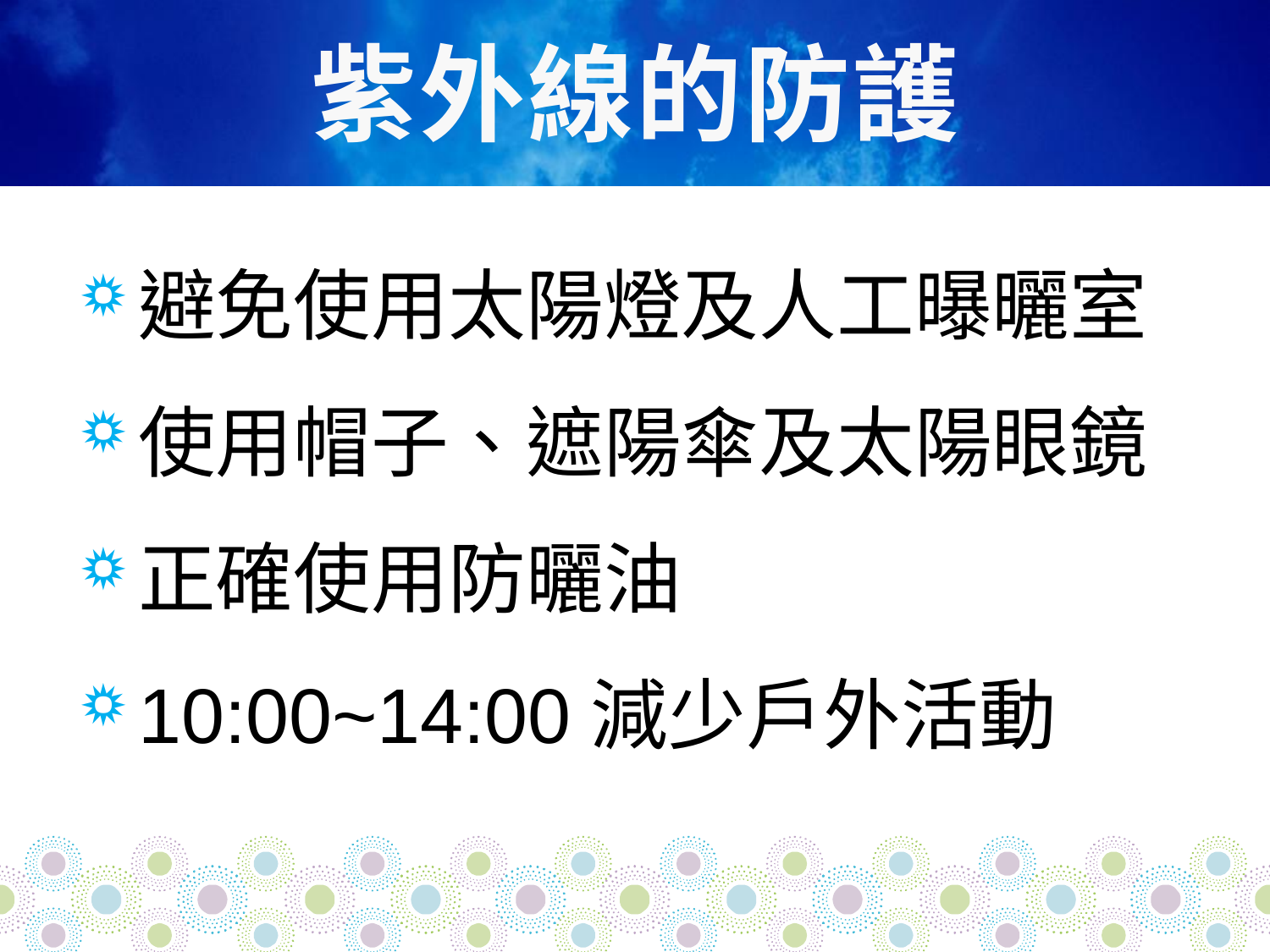

# 紫外線的防護
避免使用太陽燈及人工曝曬室
使用帽子、遮陽傘及太陽眼鏡
正確使用防曬油
10:00~14:00減少戶外活動